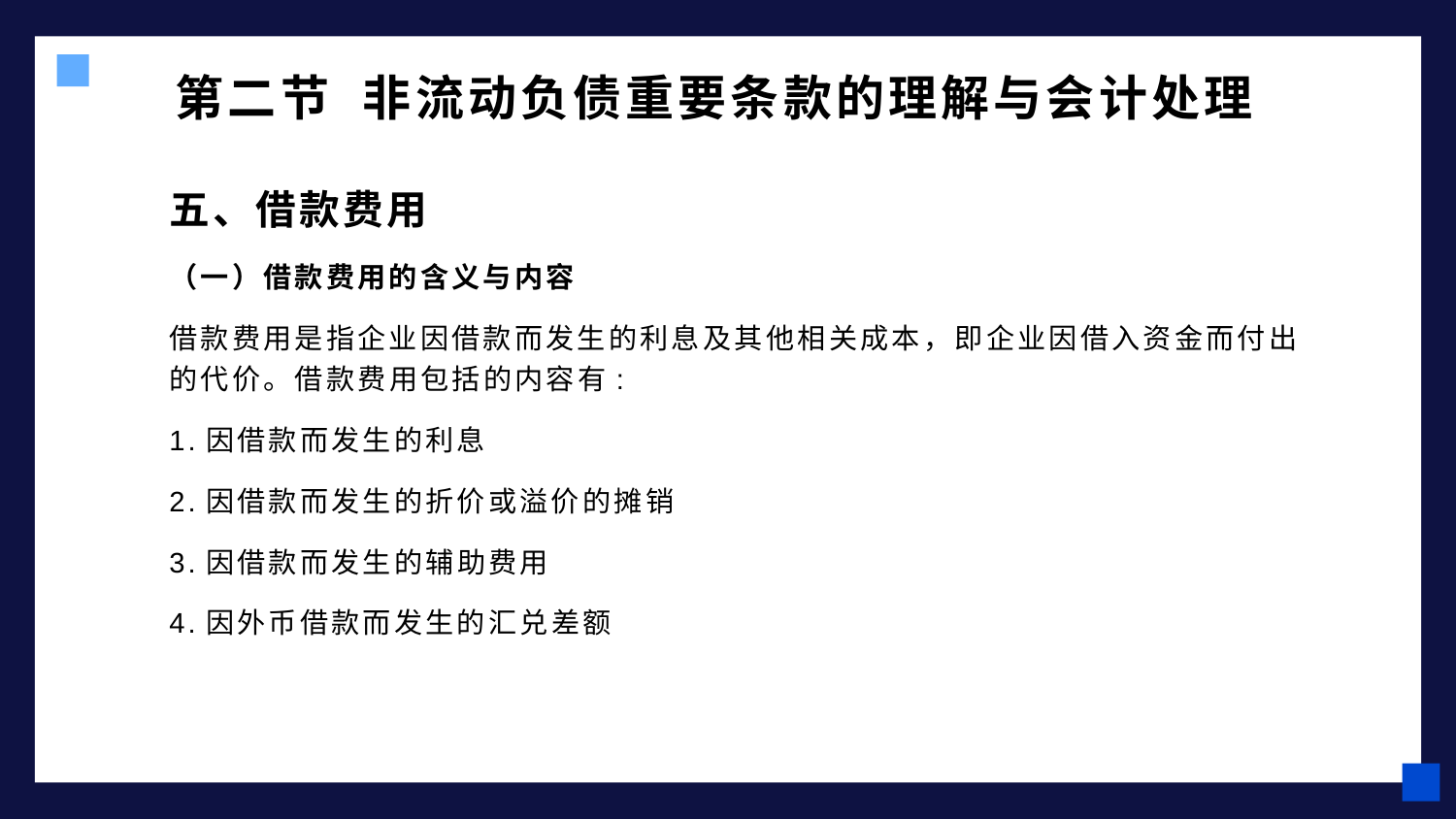

# 第二节  非流动负债重要条款的理解与会计处理
五、借款费用
（一）借款费用的含义与内容
借款费用是指企业因借款而发生的利息及其他相关成本，即企业因借入资金而付出的代价。借款费用包括的内容有:
1.因借款而发生的利息
2.因借款而发生的折价或溢价的摊销
3.因借款而发生的辅助费用
4.因外币借款而发生的汇兑差额